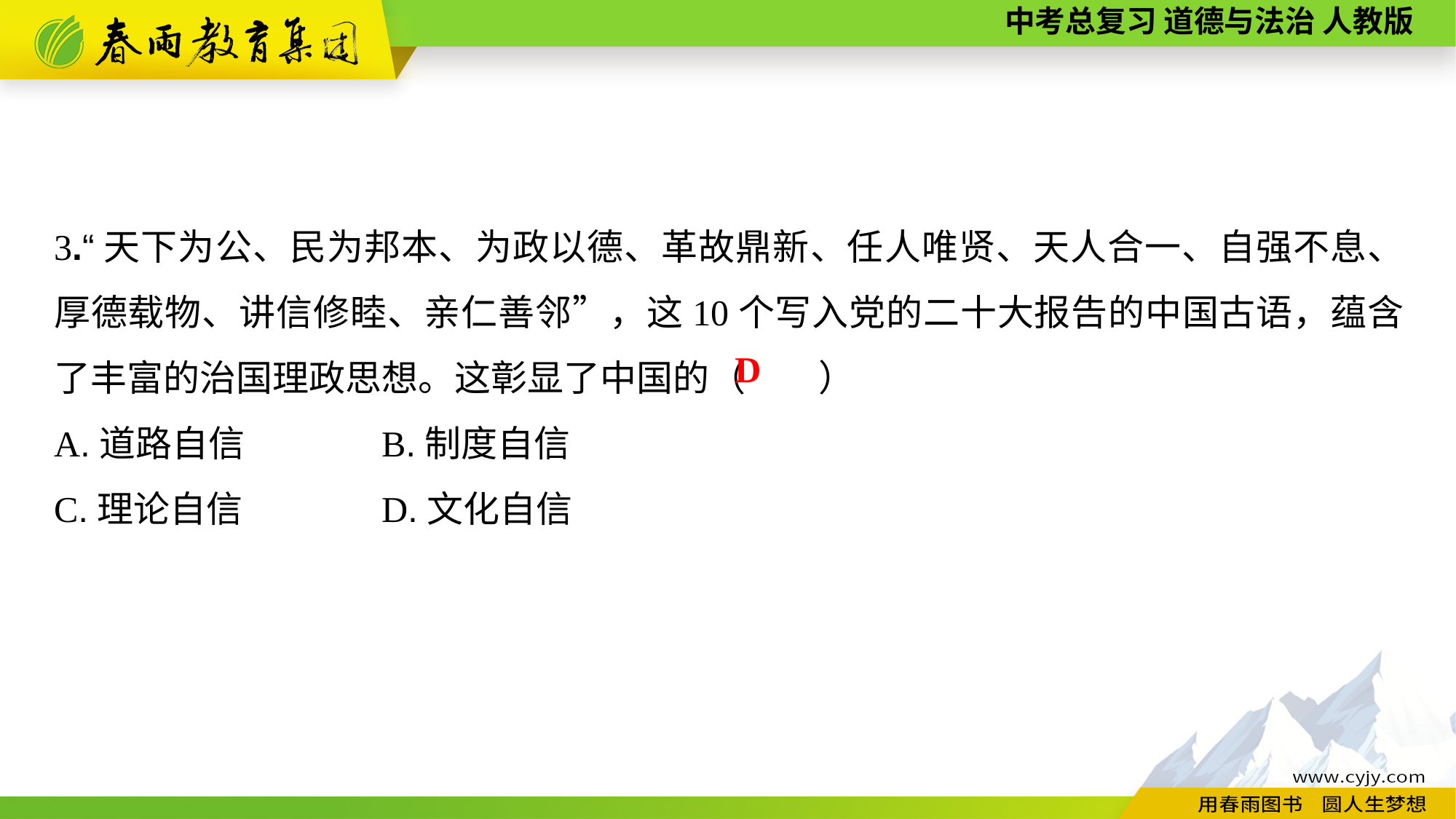

3.“天下为公、民为邦本、为政以德、革故鼎新、任人唯贤、天人合一、自强不息、厚德载物、讲信修睦、亲仁善邻”，这10个写入党的二十大报告的中国古语，蕴含了丰富的治国理政思想。这彰显了中国的（　　）
A.道路自信		B.制度自信
C.理论自信		D.文化自信
D